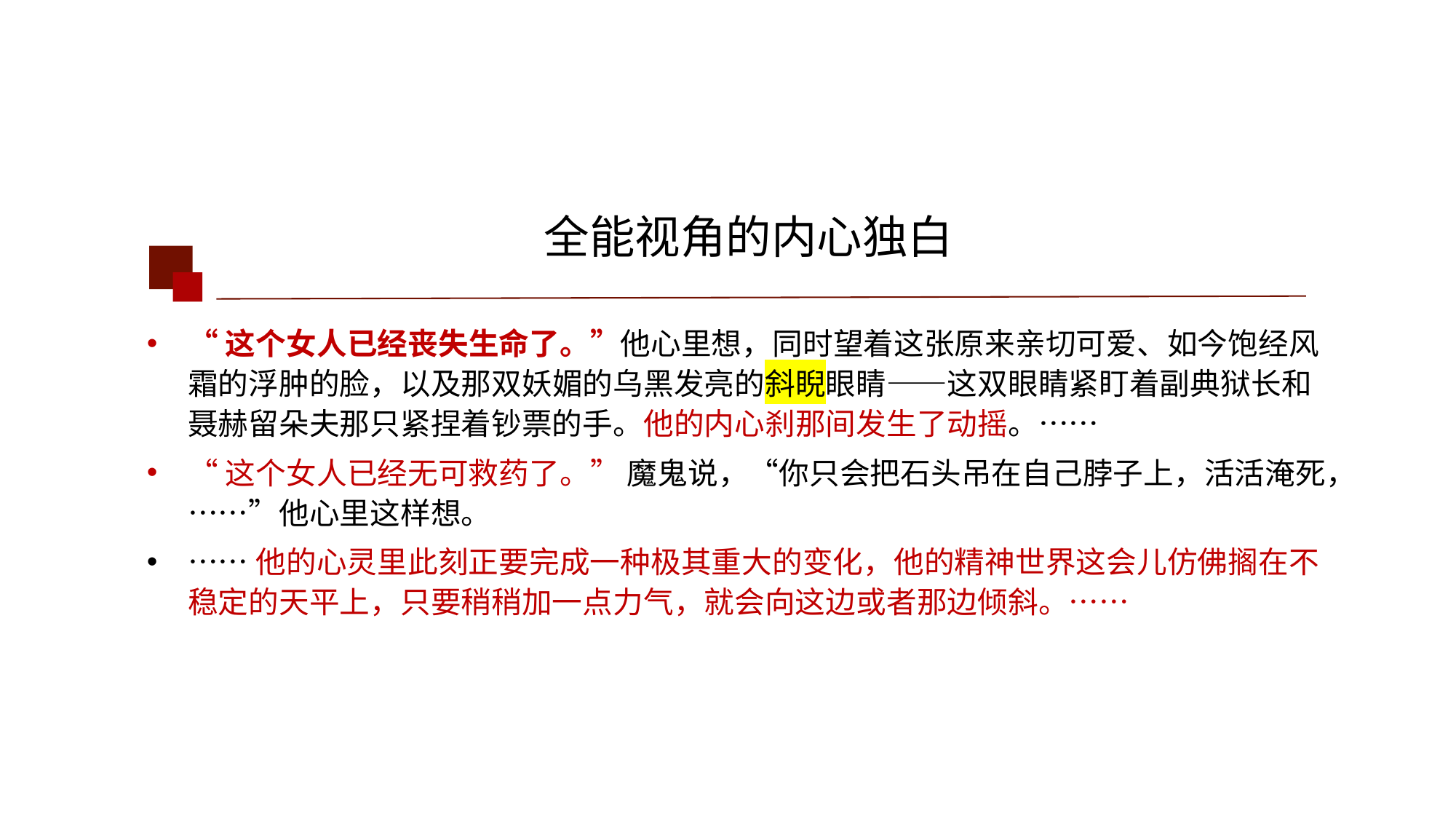

全能视角的内心独白

“这个女人已经丧失生命了。”他心里想，同时望着这张原来亲切可爱、如今饱经风霜的浮肿的脸，以及那双妖媚的乌黑发亮的斜睨眼睛――这双眼睛紧盯着副典狱长和聂赫留朵夫那只紧捏着钞票的手。他的内心刹那间发生了动摇。……
“这个女人已经无可救药了。” 魔鬼说，“你只会把石头吊在自己脖子上，活活淹死，……”他心里这样想。
……他的心灵里此刻正要完成一种极其重大的变化，他的精神世界这会儿仿佛搁在不稳定的天平上，只要稍稍加一点力气，就会向这边或者那边倾斜。……